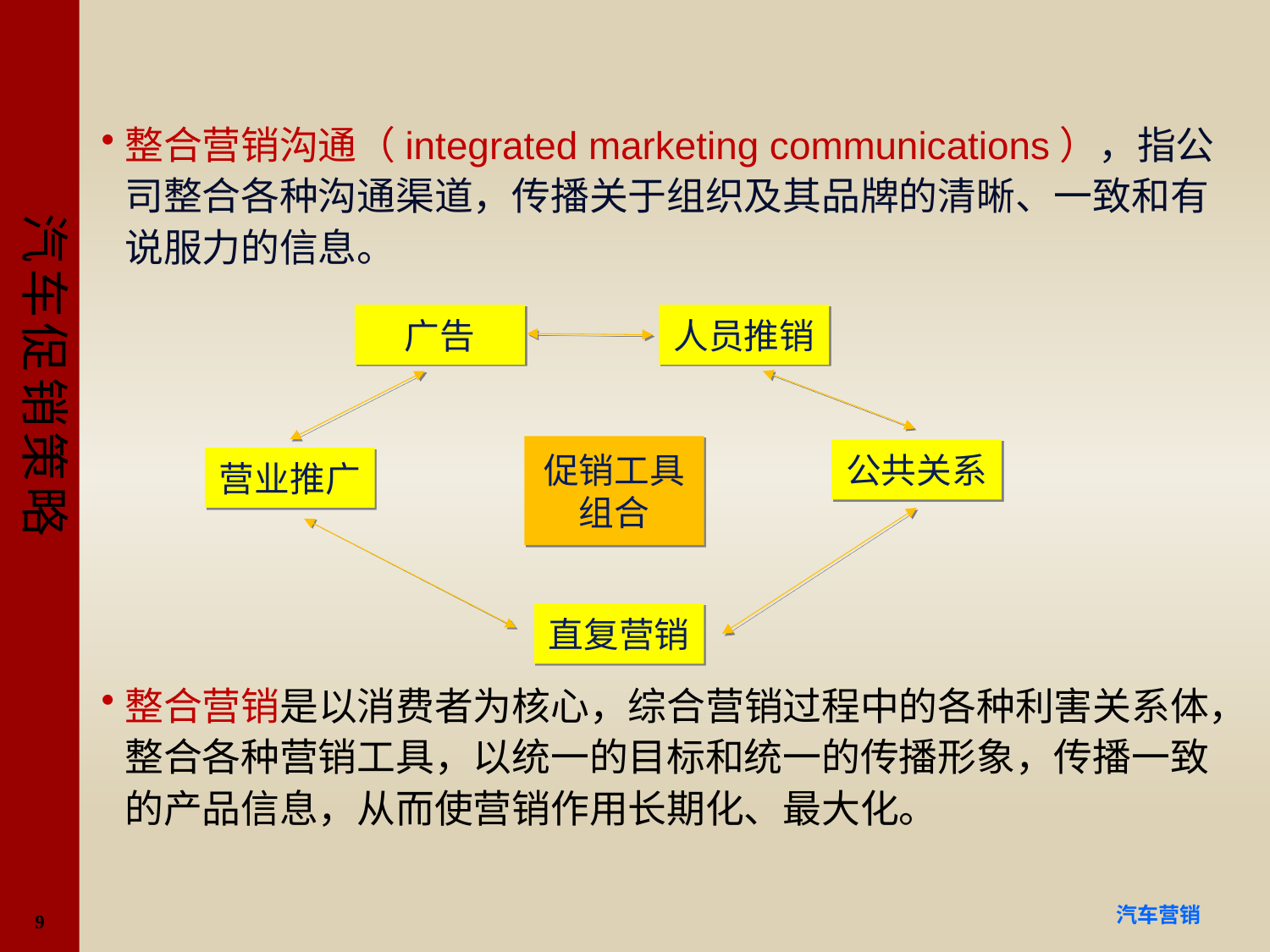

#
整合营销沟通（integrated marketing communications），指公司整合各种沟通渠道，传播关于组织及其品牌的清晰、一致和有说服力的信息。

整合营销是以消费者为核心，综合营销过程中的各种利害关系体，整合各种营销工具，以统一的目标和统一的传播形象，传播一致的产品信息，从而使营销作用长期化、最大化。
广告
人员推销
促销工具
组合
公共关系
营业推广
直复营销
9